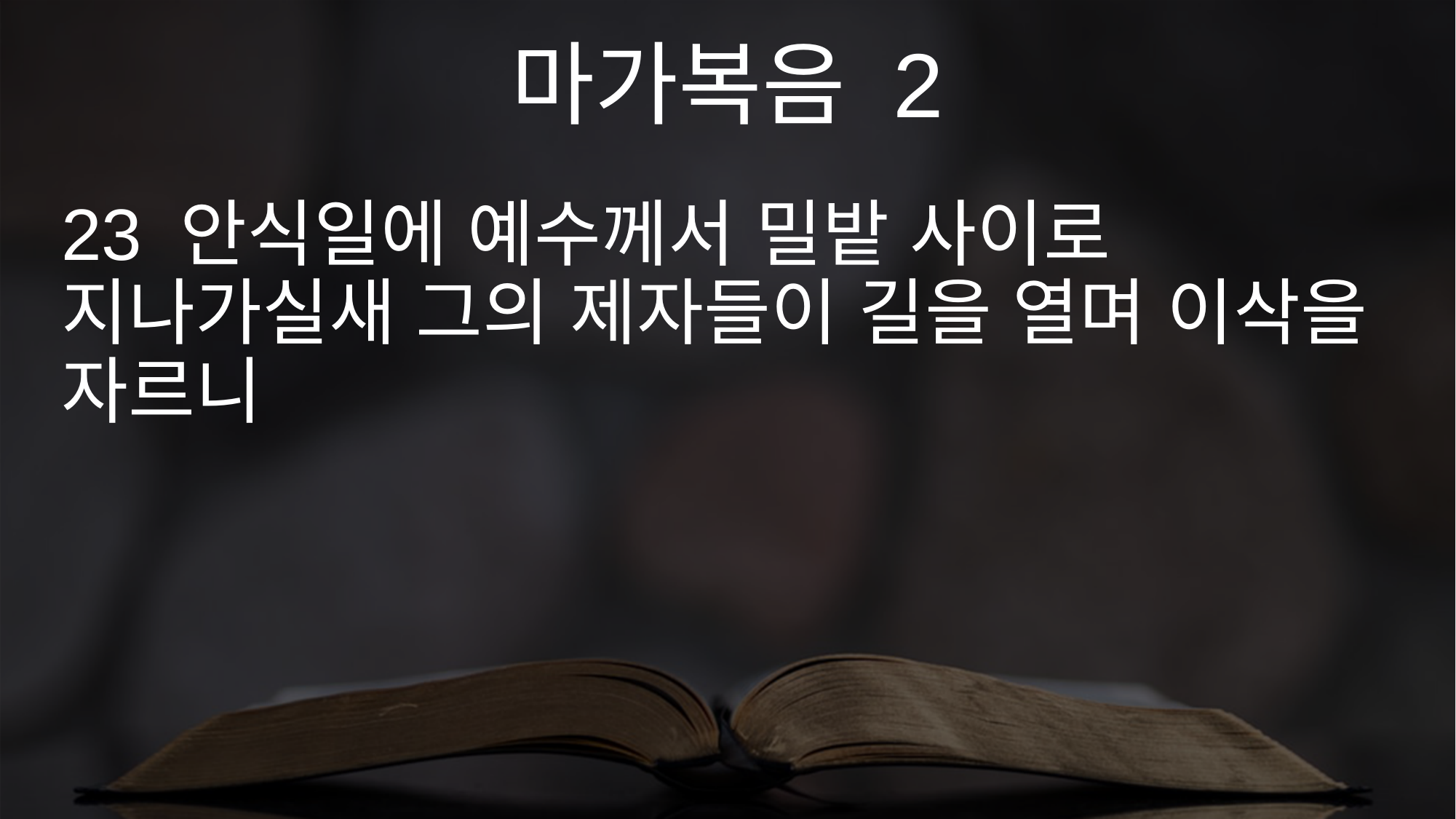

마가복음 2
23 안식일에 예수께서 밀밭 사이로 지나가실새 그의 제자들이 길을 열며 이삭을 자르니